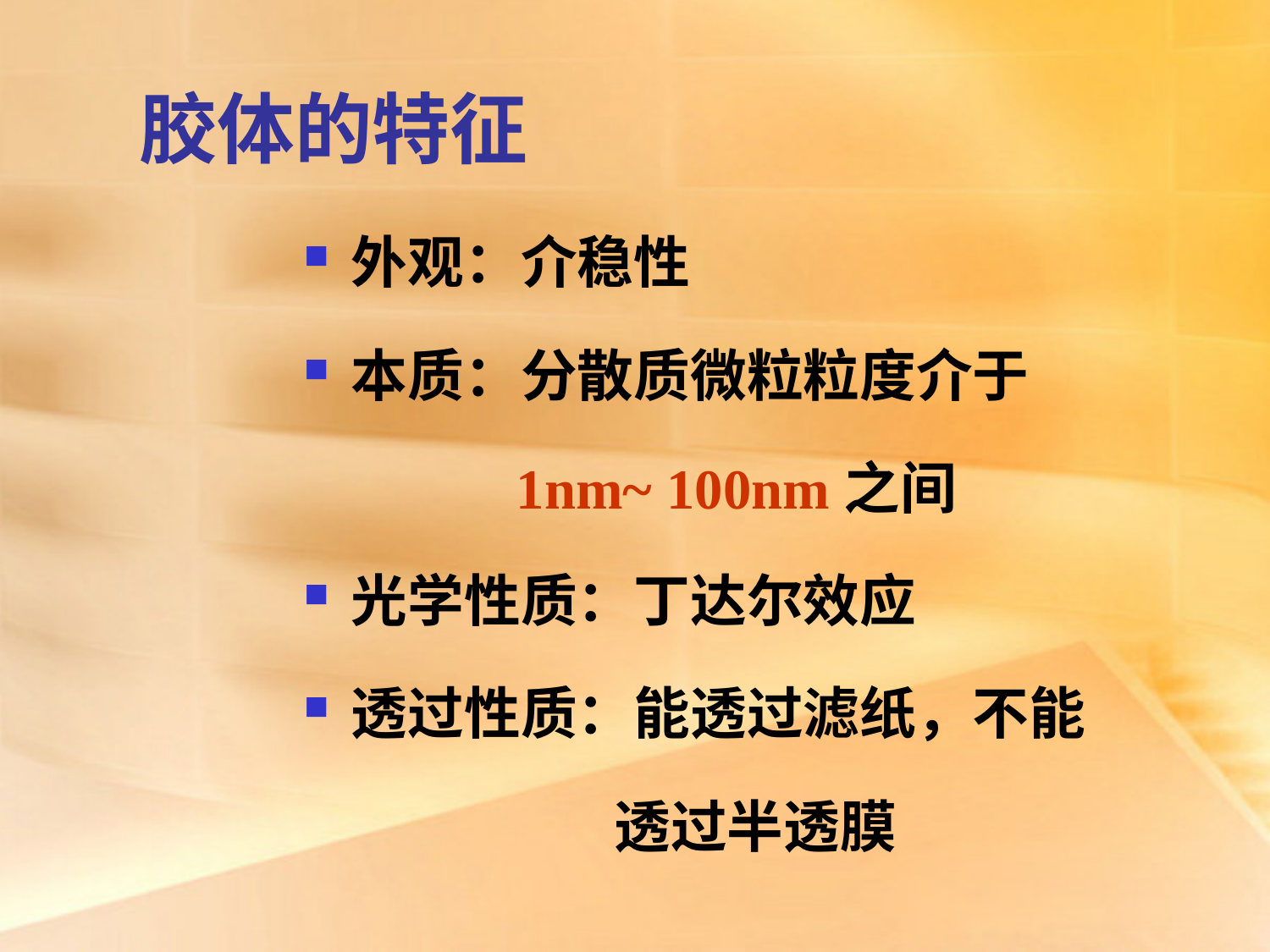

胶体的特征
外观：介稳性
本质：分散质微粒粒度介于
               1nm~ 100nm之间
光学性质：丁达尔效应
透过性质：能透过滤纸，不能
                       透过半透膜